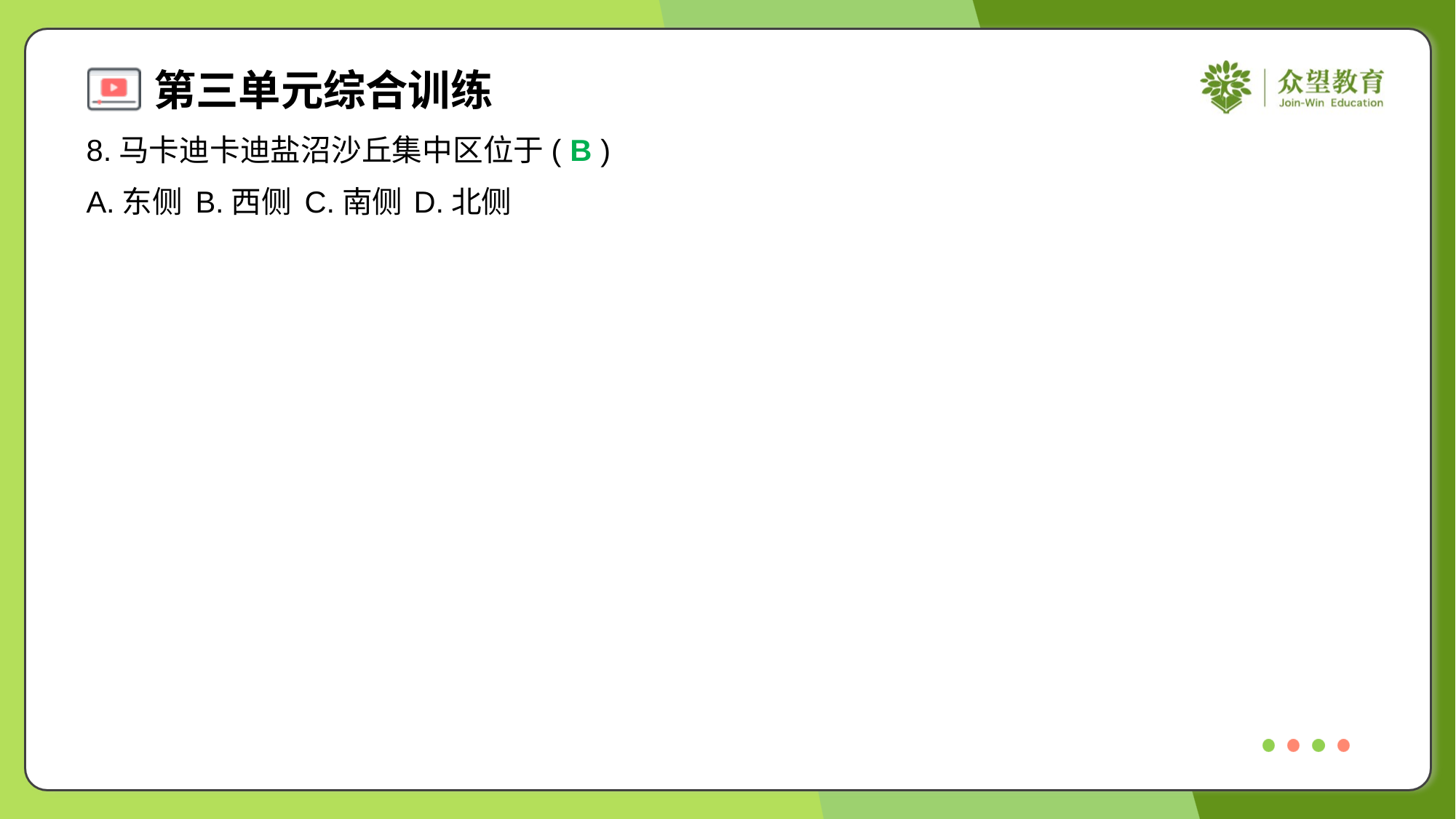

8.马卡迪卡迪盐沼沙丘集中区位于(     )
B
A.东侧	B.西侧	C.南侧	D.北侧